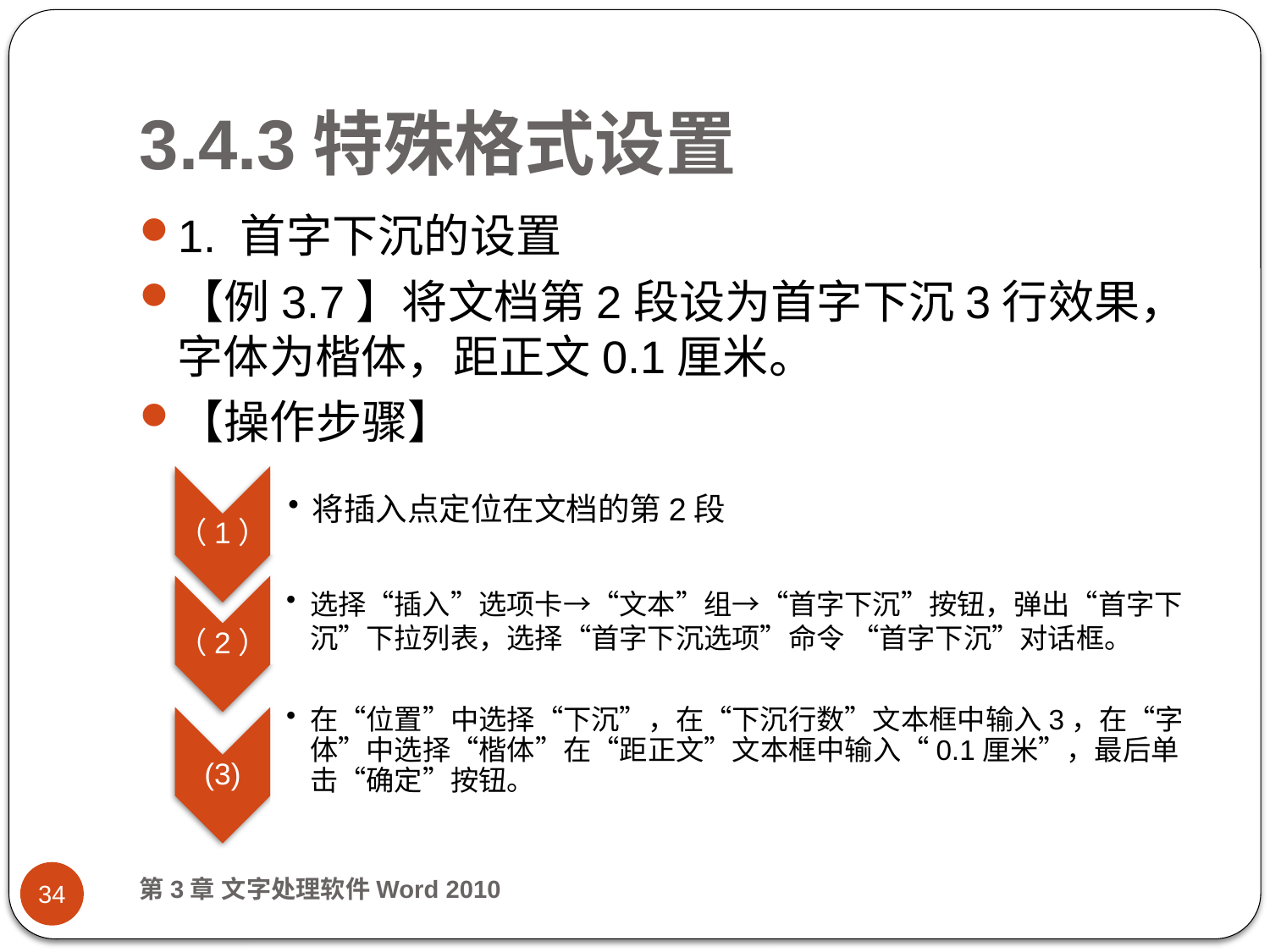

# 3.4.3特殊格式设置
1. 首字下沉的设置
【例3.7】将文档第2段设为首字下沉3行效果，字体为楷体，距正文0.1厘米。
【操作步骤】

（1）
将插入点定位在文档的第2段
（2）
选择“插入”选项卡→“文本”组→“首字下沉”按钮，弹出“首字下沉”下拉列表，选择“首字下沉选项”命令 “首字下沉”对话框。
(3)
在“位置”中选择“下沉”，在“下沉行数”文本框中输入3，在“字体”中选择“楷体”在“距正文”文本框中输入“0.1厘米”，最后单击“确定”按钮。
第3章 文字处理软件Word 2010
34